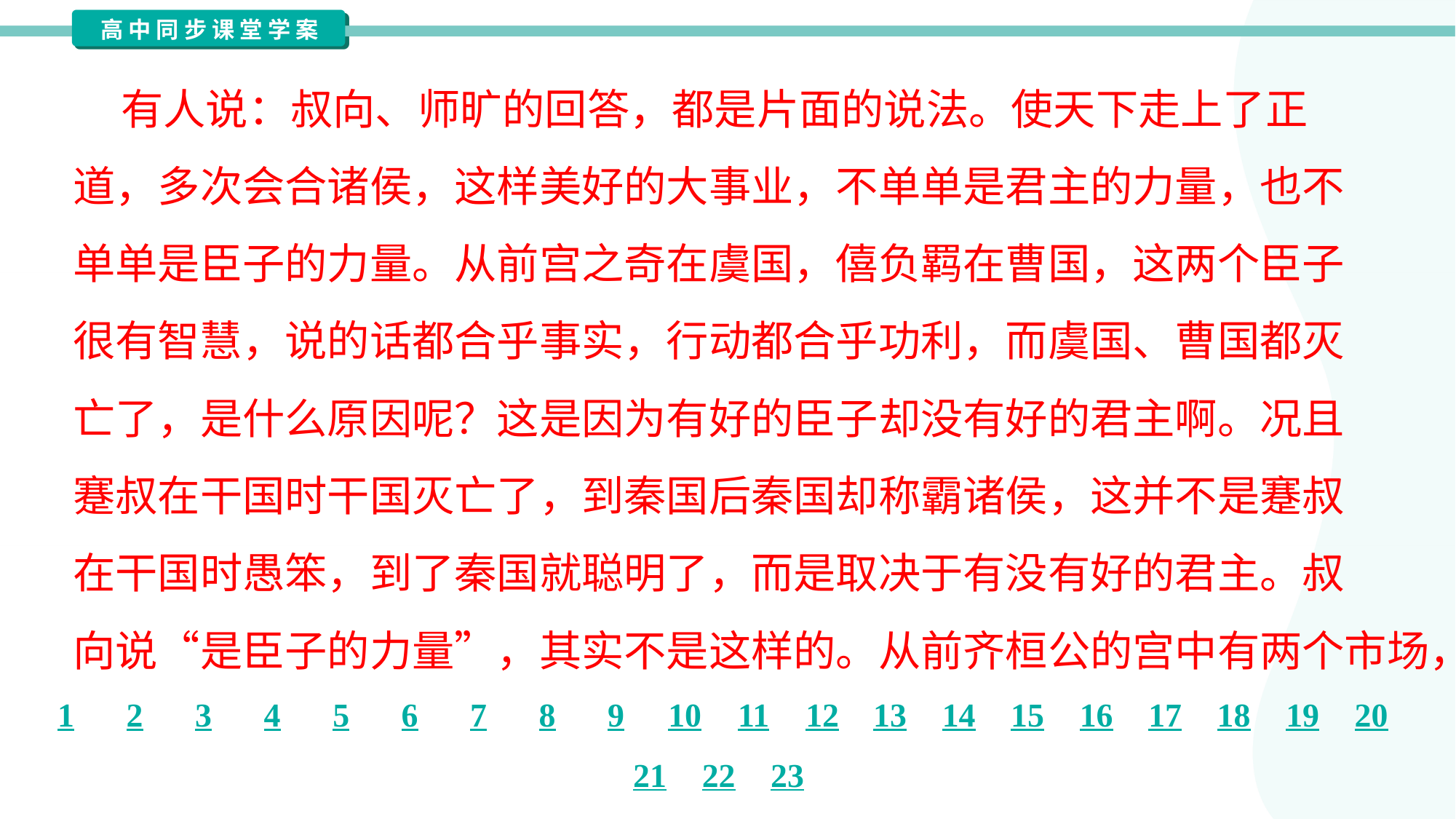

有人说：叔向、师旷的回答，都是片面的说法。使天下走上了正
道，多次会合诸侯，这样美好的大事业，不单单是君主的力量，也不
单单是臣子的力量。从前宫之奇在虞国，僖负羁在曹国，这两个臣子
很有智慧，说的话都合乎事实，行动都合乎功利，而虞国、曹国都灭
亡了，是什么原因呢？这是因为有好的臣子却没有好的君主啊。况且
蹇叔在干国时干国灭亡了，到秦国后秦国却称霸诸侯，这并不是蹇叔
在干国时愚笨，到了秦国就聪明了，而是取决于有没有好的君主。叔
向说“是臣子的力量”，其实不是这样的。从前齐桓公的宫中有两个市场，